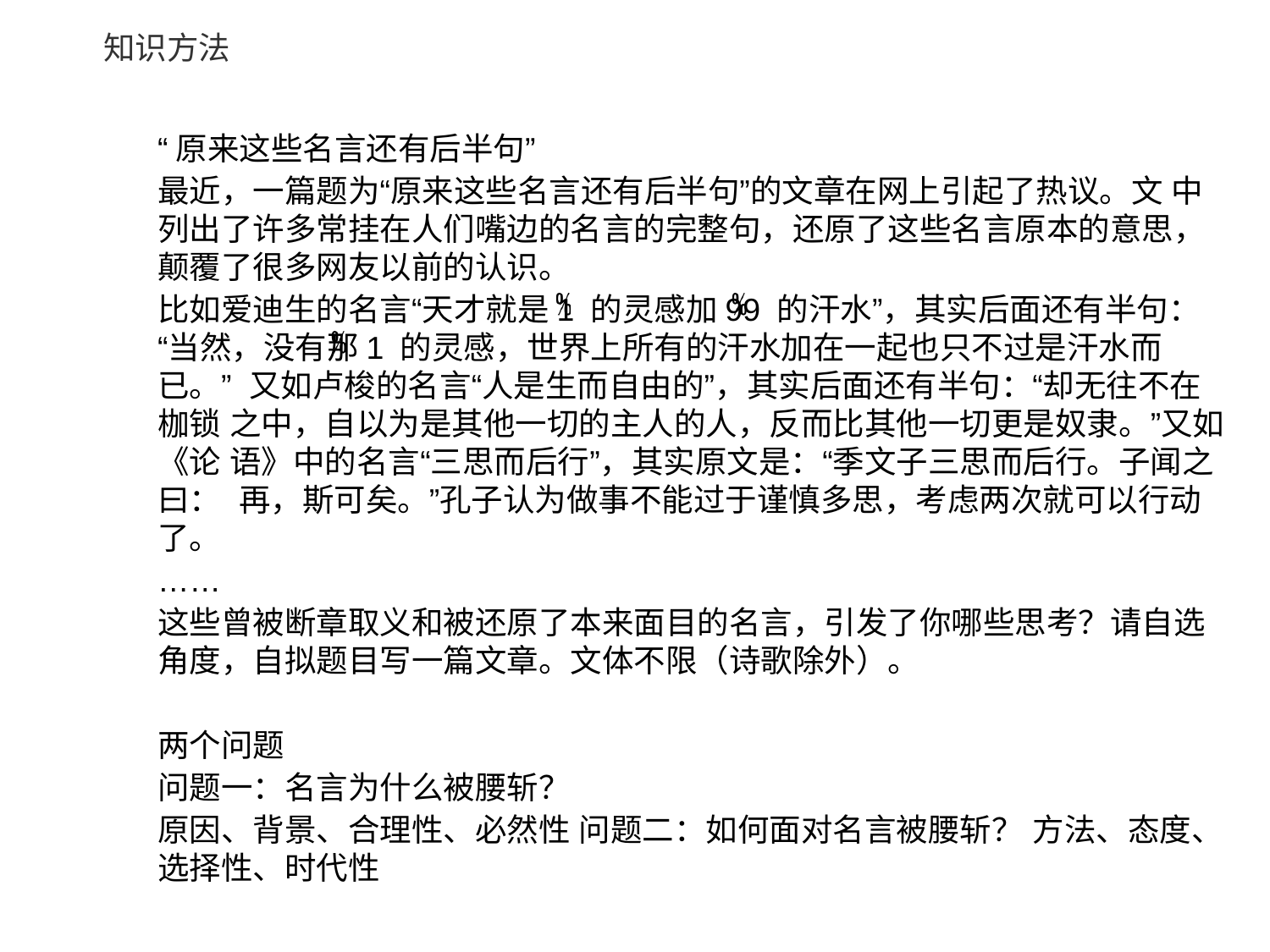

# 知识方法
“原来这些名言还有后半句”
最近，一篇题为“原来这些名言还有后半句”的文章在网上引起了热议。文 中列出了许多常挂在人们嘴边的名言的完整句，还原了这些名言原本的意思， 颠覆了很多网友以前的认识。
比如爱迪生的名言“天才就是1 的灵感加99 的汗水”，其实后面还有半句：  “当然，没有那1 的灵感，世界上所有的汗水加在一起也只不过是汗水而已。”  又如卢梭的名言“人是生而自由的”，其实后面还有半句：“却无往不在枷锁 之中，自以为是其他一切的主人的人，反而比其他一切更是奴隶。”又如《论 语》中的名言“三思而后行”，其实原文是：“季文子三思而后行。子闻之曰：  再，斯可矣。”孔子认为做事不能过于谨慎多思，考虑两次就可以行动了。
……
这些曾被断章取义和被还原了本来面目的名言，引发了你哪些思考？请自选 角度，自拟题目写一篇文章。文体不限（诗歌除外）。

两个问题
问题一：名言为什么被腰斩？
原因、背景、合理性、必然性 问题二：如何面对名言被腰斩？ 方法、态度、选择性、时代性